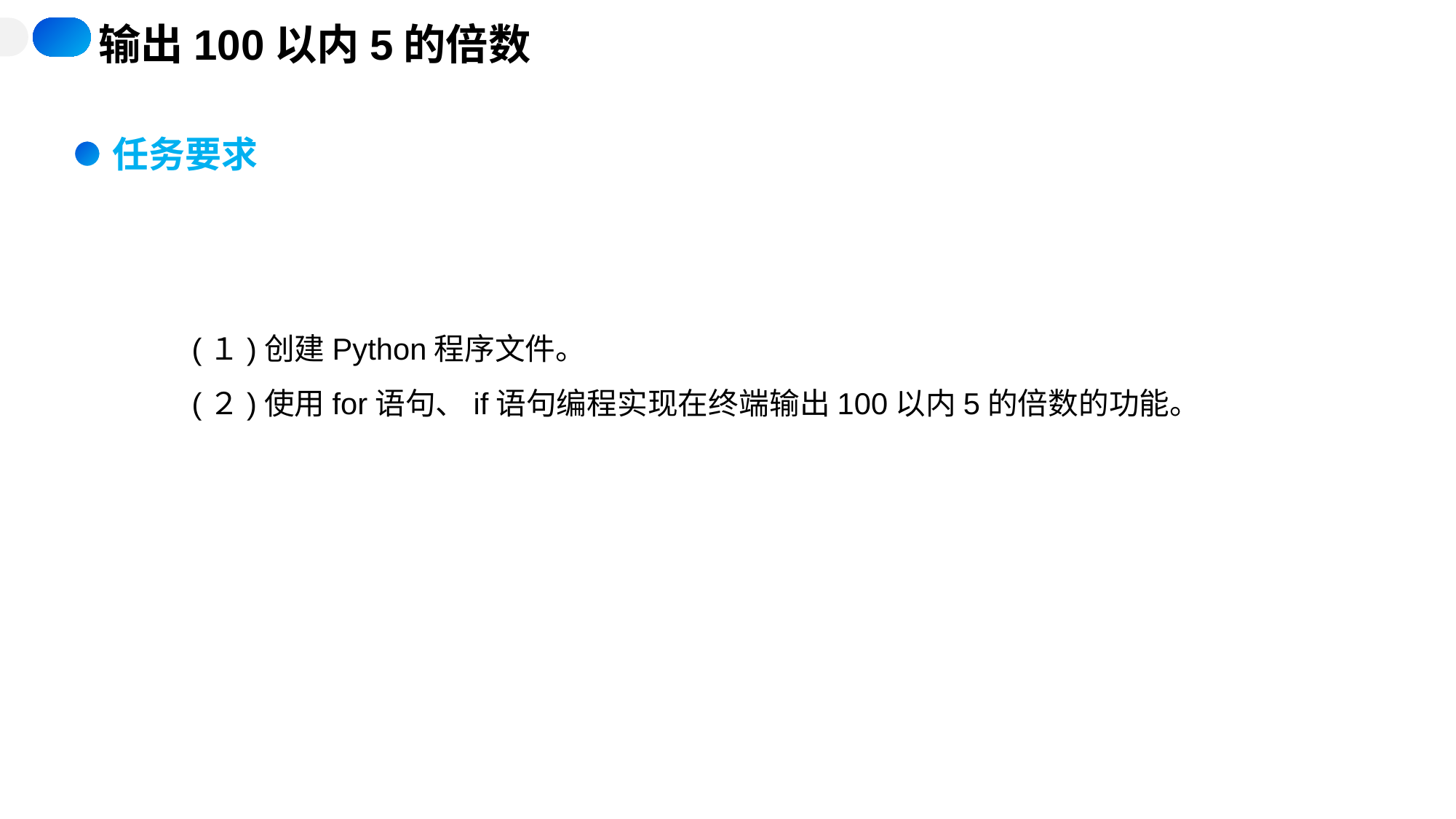

输出100以内5的倍数
任务要求

(１)创建Python程序文件。
(２)使用for语句、if语句编程实现在终端输出100以内5的倍数的功能。